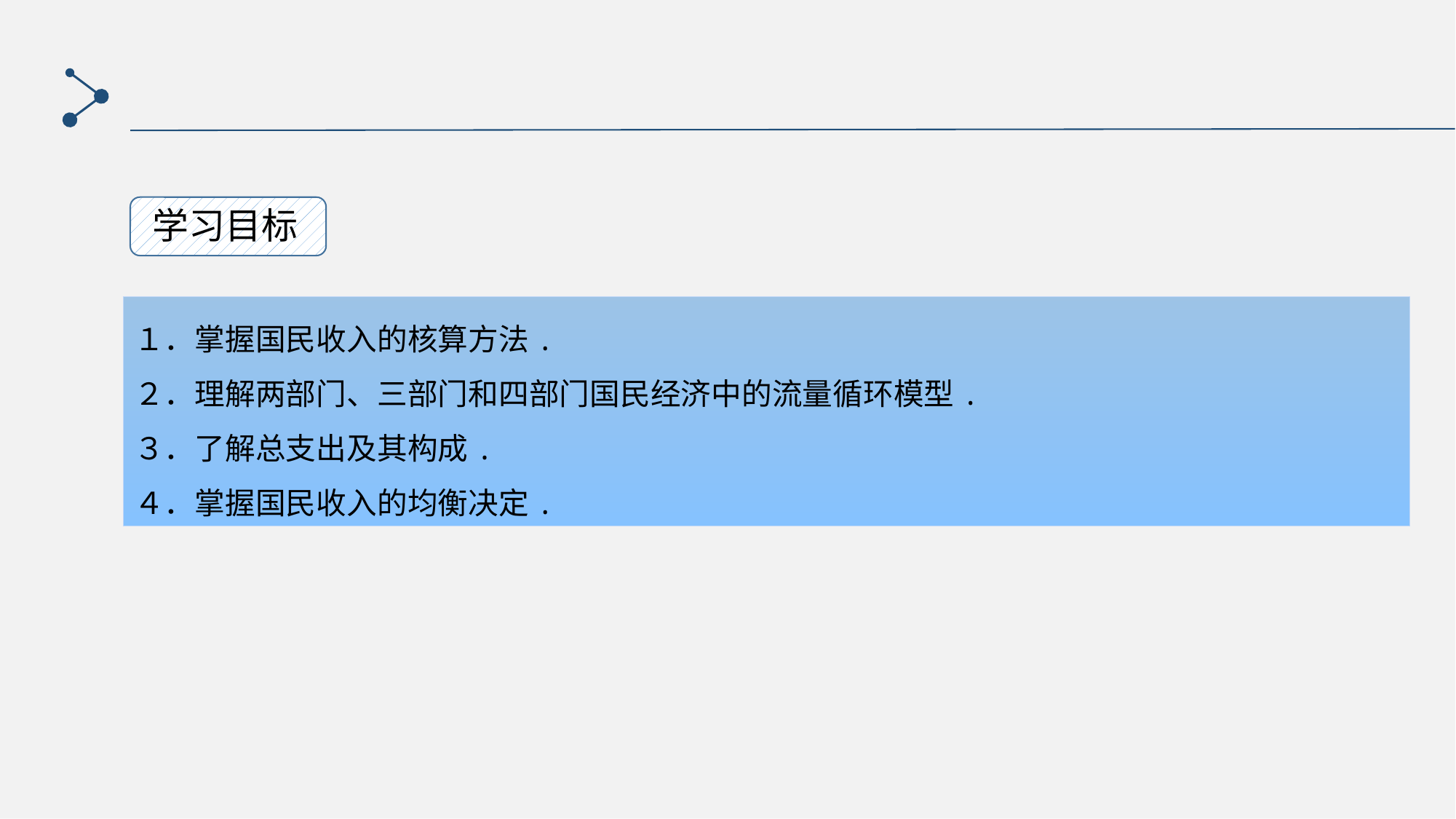

学习目标
１．掌握国民收入的核算方法.
２．理解两部门、三部门和四部门国民经济中的流量循环模型.
３．了解总支出及其构成.
４．掌握国民收入的均衡决定.